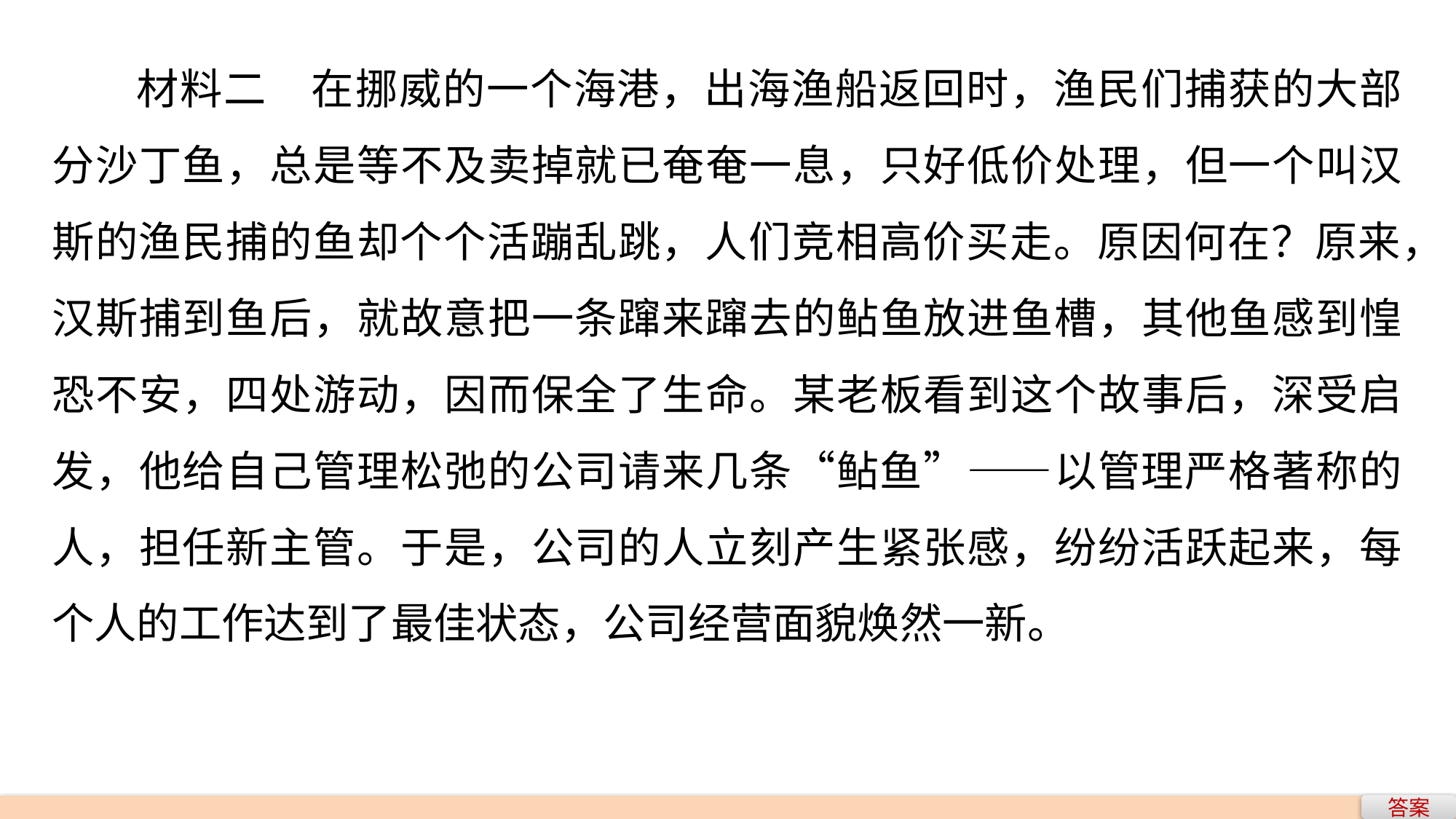

材料二　在挪威的一个海港，出海渔船返回时，渔民们捕获的大部分沙丁鱼，总是等不及卖掉就已奄奄一息，只好低价处理，但一个叫汉斯的渔民捕的鱼却个个活蹦乱跳，人们竞相高价买走。原因何在？原来，汉斯捕到鱼后，就故意把一条蹿来蹿去的鲇鱼放进鱼槽，其他鱼感到惶恐不安，四处游动，因而保全了生命。某老板看到这个故事后，深受启发，他给自己管理松弛的公司请来几条“鲇鱼”——以管理严格著称的人，担任新主管。于是，公司的人立刻产生紧张感，纷纷活跃起来，每个人的工作达到了最佳状态，公司经营面貌焕然一新。
答案